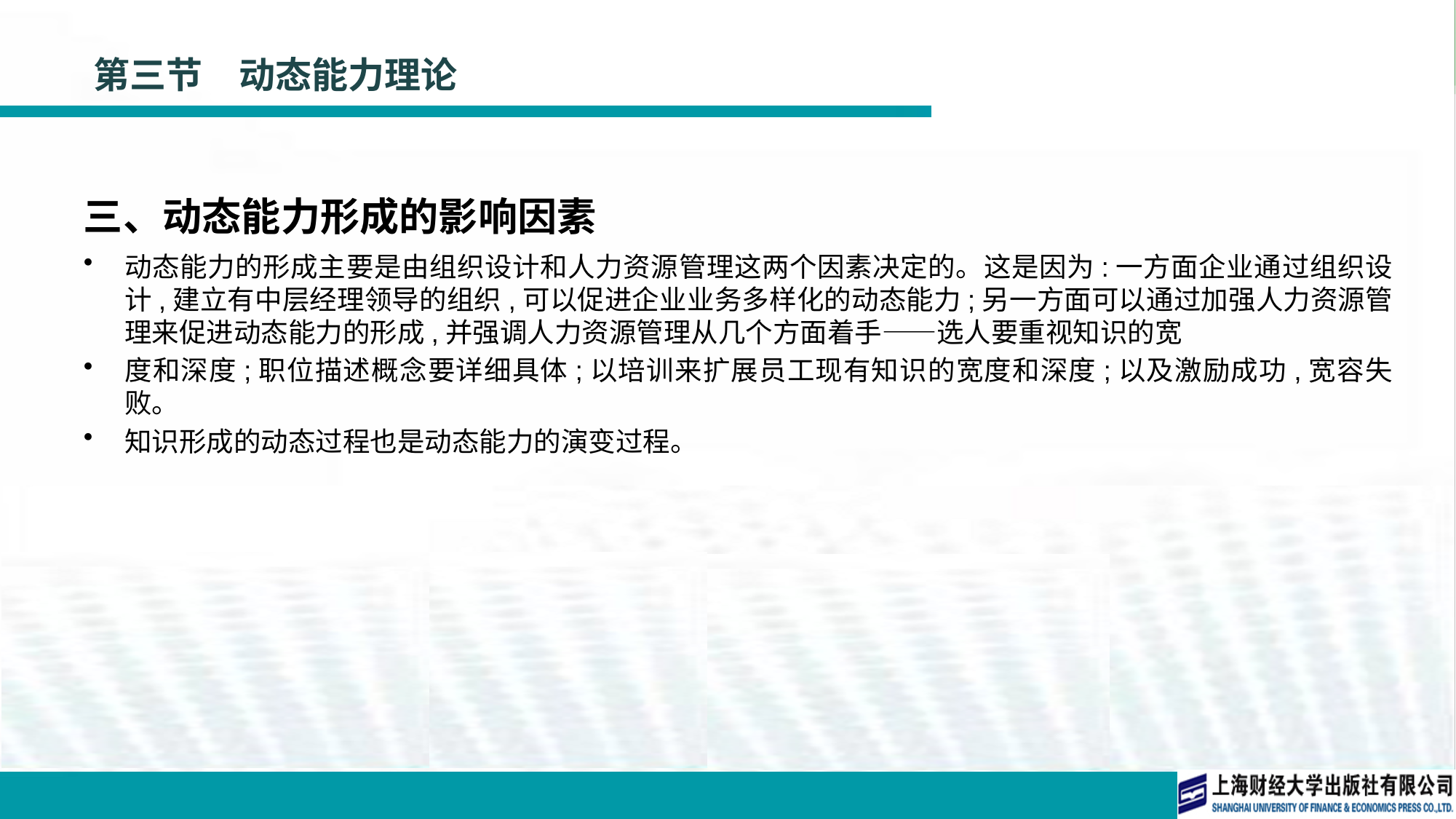

# 第三节　动态能力理论
三、动态能力形成的影响因素
动态能力的形成主要是由组织设计和人力资源管理这两个因素决定的。这是因为:一方面企业通过组织设计,建立有中层经理领导的组织,可以促进企业业务多样化的动态能力;另一方面可以通过加强人力资源管理来促进动态能力的形成,并强调人力资源管理从几个方面着手——选人要重视知识的宽
度和深度;职位描述概念要详细具体;以培训来扩展员工现有知识的宽度和深度;以及激励成功,宽容失败。
知识形成的动态过程也是动态能力的演变过程。